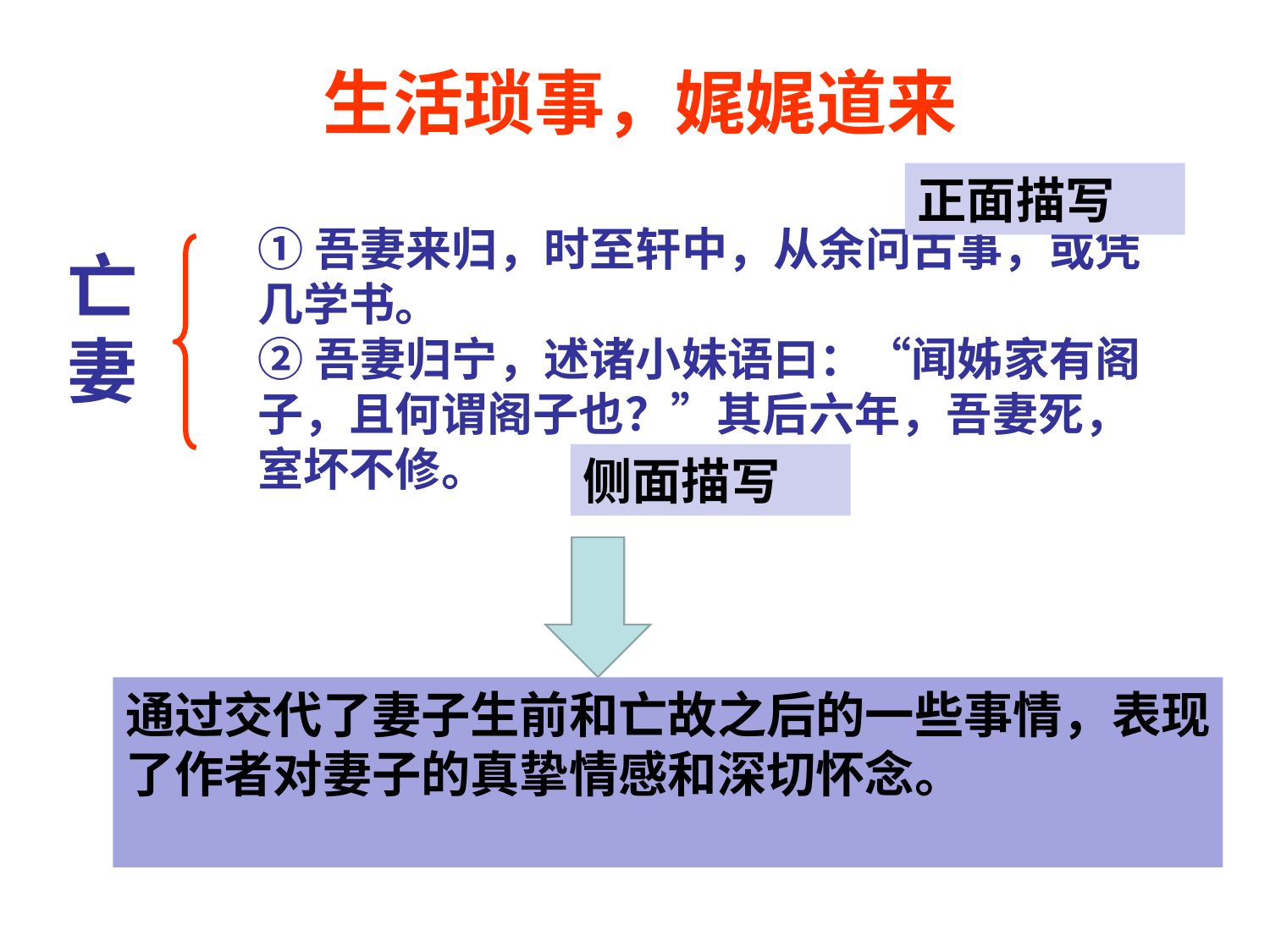

生活琐事，娓娓道来
正面描写
①吾妻来归，时至轩中，从余问古事，或凭几学书。
②吾妻归宁，述诸小妹语曰：“闻姊家有阁子，且何谓阁子也？”其后六年，吾妻死，室坏不修。
亡妻

侧面描写

通过交代了妻子生前和亡故之后的一些事情，表现了作者对妻子的真挚情感和深切怀念。